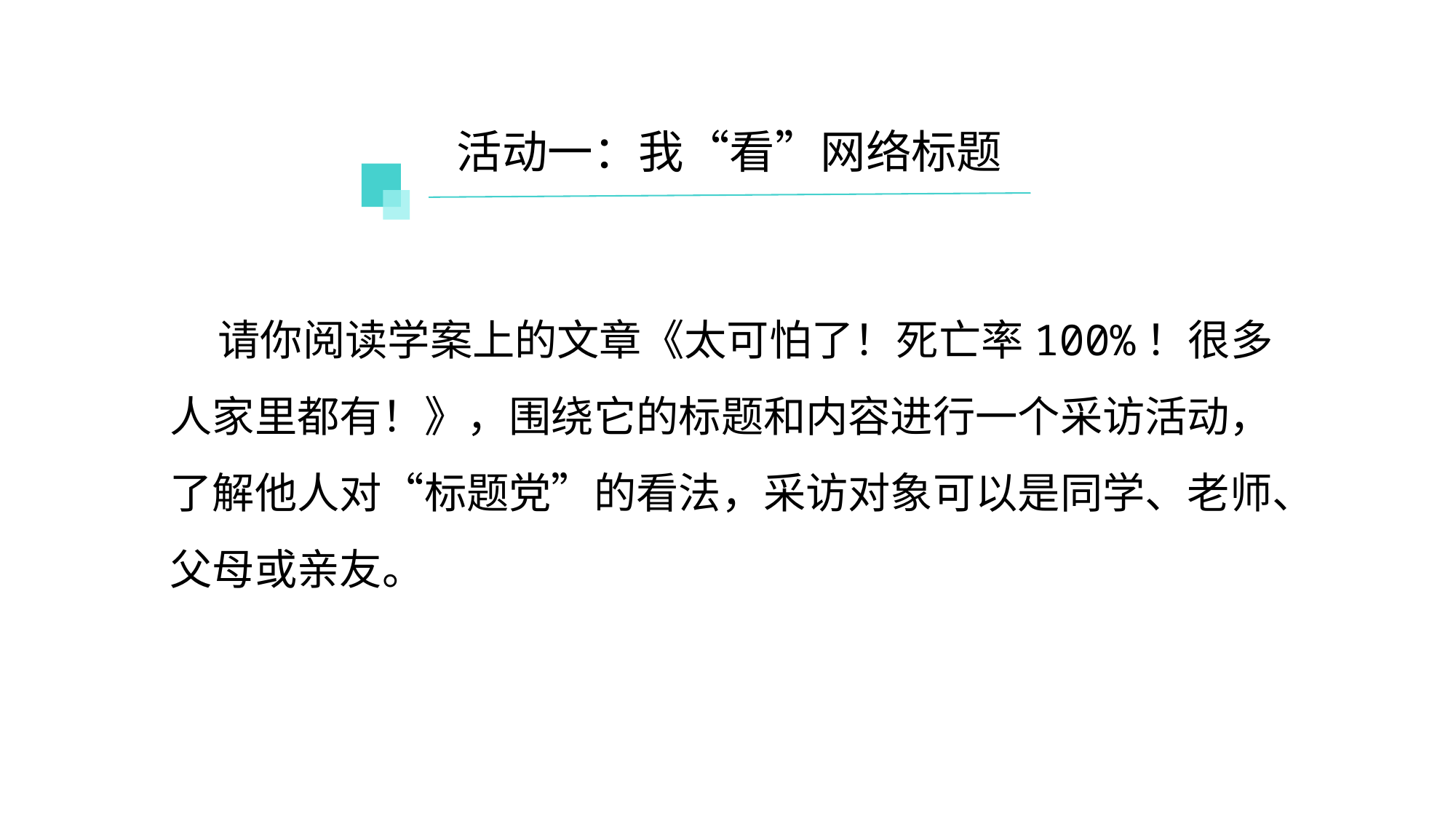

活动一：我“看”网络标题

    请你阅读学案上的文章《太可怕了！死亡率100%！很多人家里都有！》，围绕它的标题和内容进行一个采访活动，了解他人对“标题党”的看法，采访对象可以是同学、老师、父母或亲友。